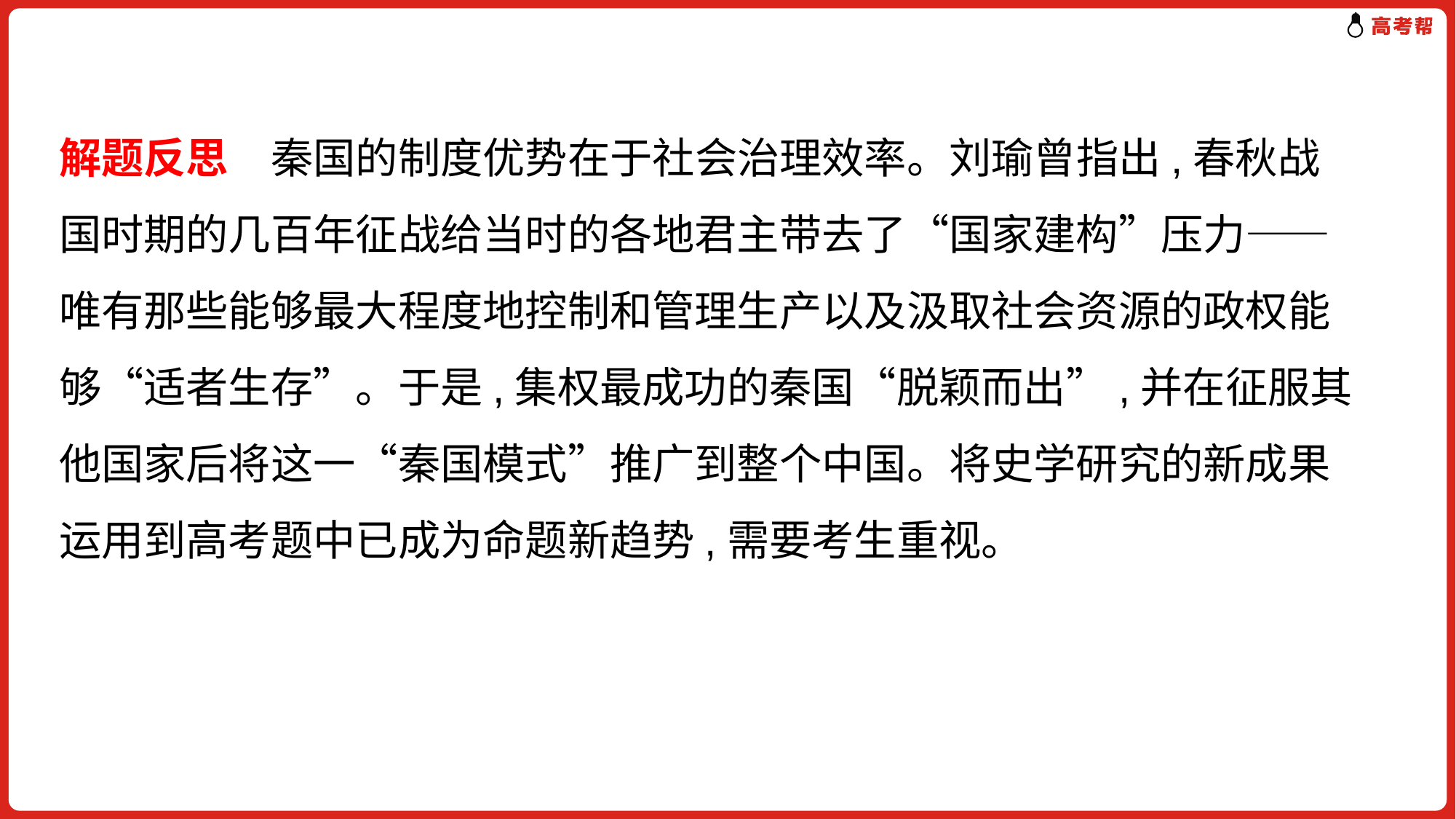

解题反思　秦国的制度优势在于社会治理效率。刘瑜曾指出,春秋战国时期的几百年征战给当时的各地君主带去了“国家建构”压力——唯有那些能够最大程度地控制和管理生产以及汲取社会资源的政权能够“适者生存”。于是,集权最成功的秦国“脱颖而出”,并在征服其他国家后将这一“秦国模式”推广到整个中国。将史学研究的新成果运用到高考题中已成为命题新趋势,需要考生重视。